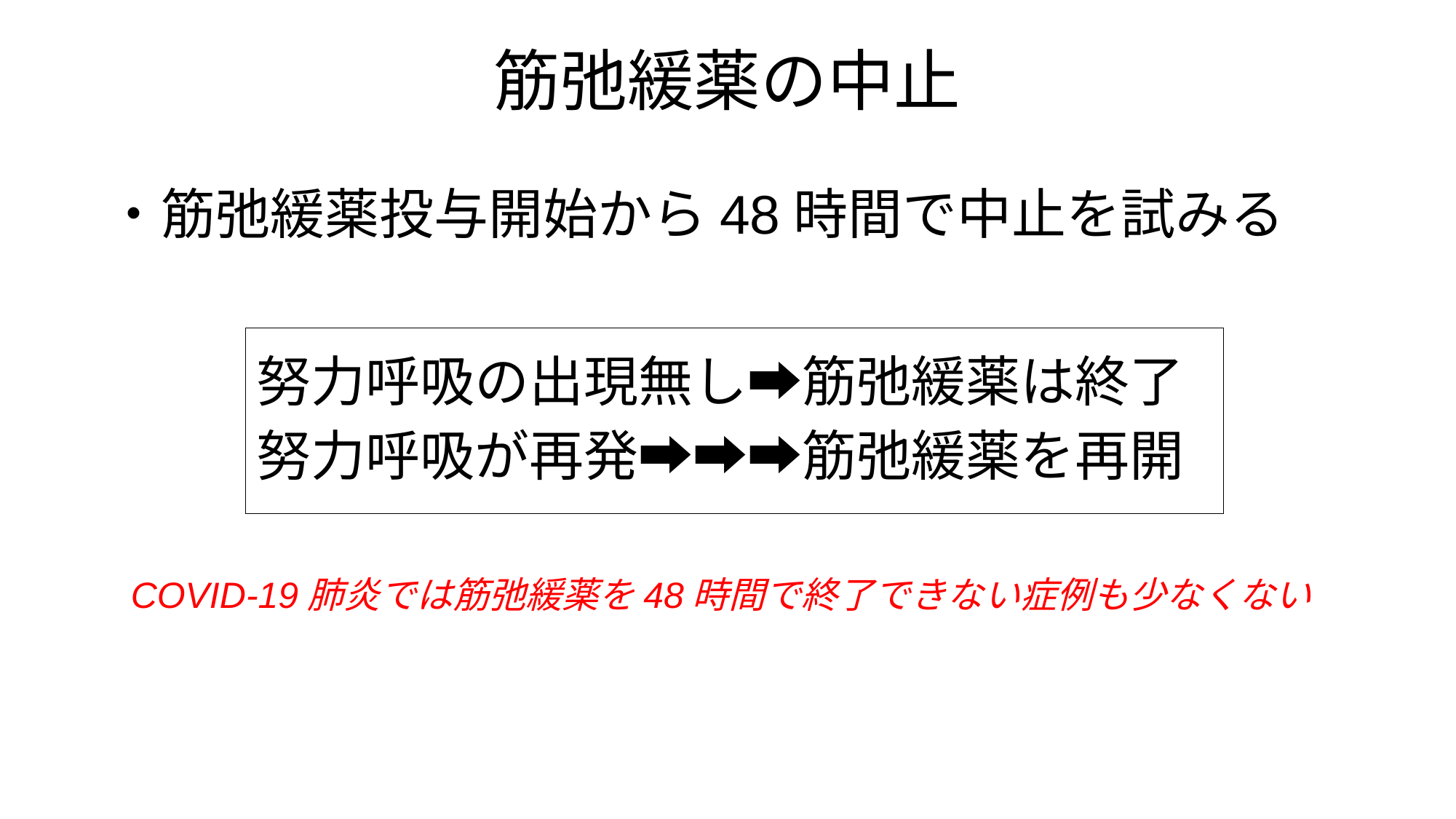

# 筋弛緩薬の中止
・筋弛緩薬投与開始から48時間で中止を試みる

努力呼吸コントロール不能症例には積極的に考慮
努力呼吸の出現無し➡筋弛緩薬は終了
努力呼吸が再発➡➡➡筋弛緩薬を再開
COVID-19肺炎では筋弛緩薬を48時間で終了できない症例も少なくない